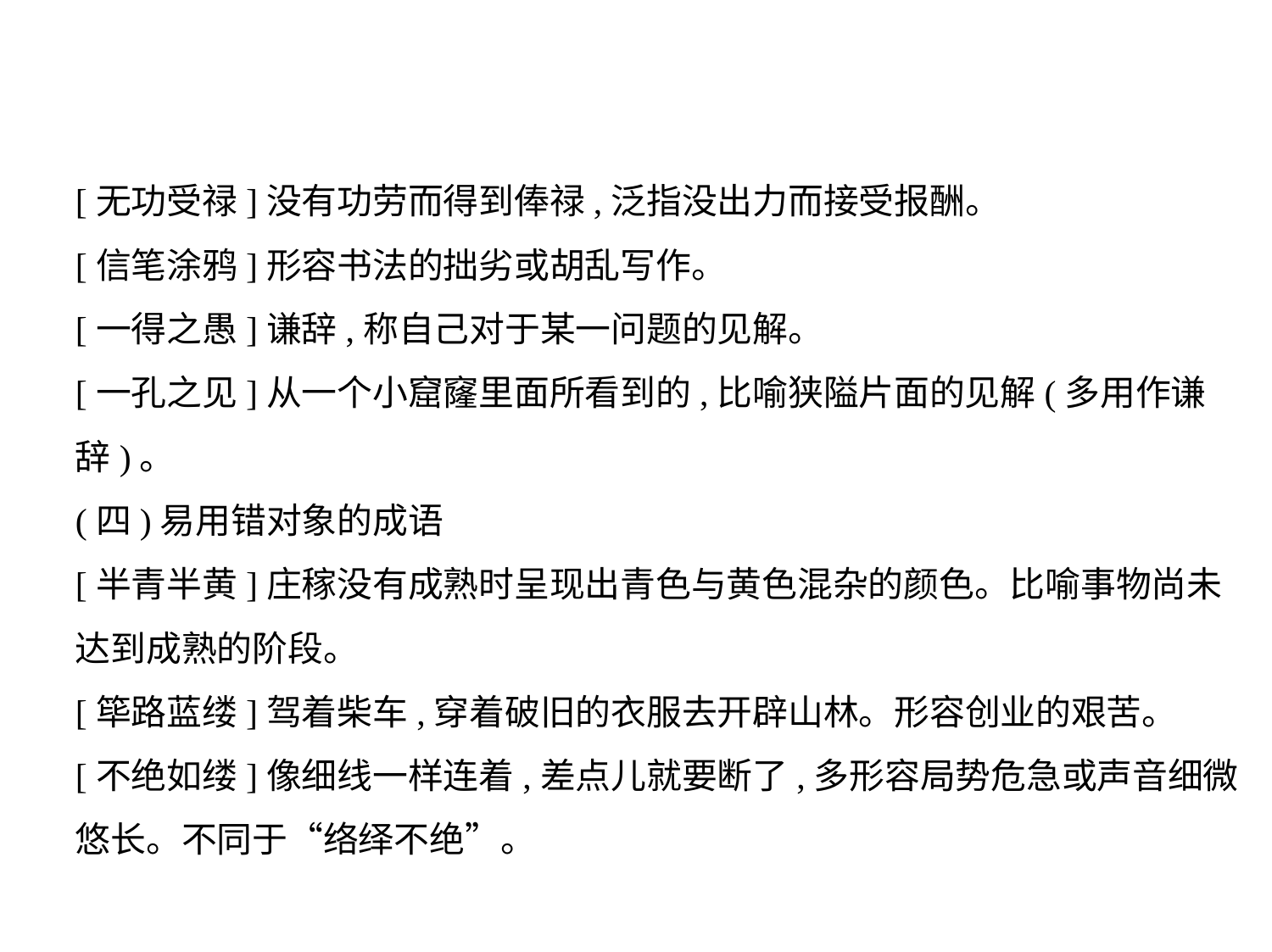

[无功受禄]没有功劳而得到俸禄,泛指没出力而接受报酬。
[信笔涂鸦]形容书法的拙劣或胡乱写作。
[一得之愚]谦辞,称自己对于某一问题的见解。
[一孔之见]从一个小窟窿里面所看到的,比喻狭隘片面的见解(多用作谦
辞)。
(四)易用错对象的成语
[半青半黄]庄稼没有成熟时呈现出青色与黄色混杂的颜色。比喻事物尚未
达到成熟的阶段。
[筚路蓝缕]驾着柴车,穿着破旧的衣服去开辟山林。形容创业的艰苦。
[不绝如缕]像细线一样连着,差点儿就要断了,多形容局势危急或声音细微
悠长。不同于“络绎不绝”。